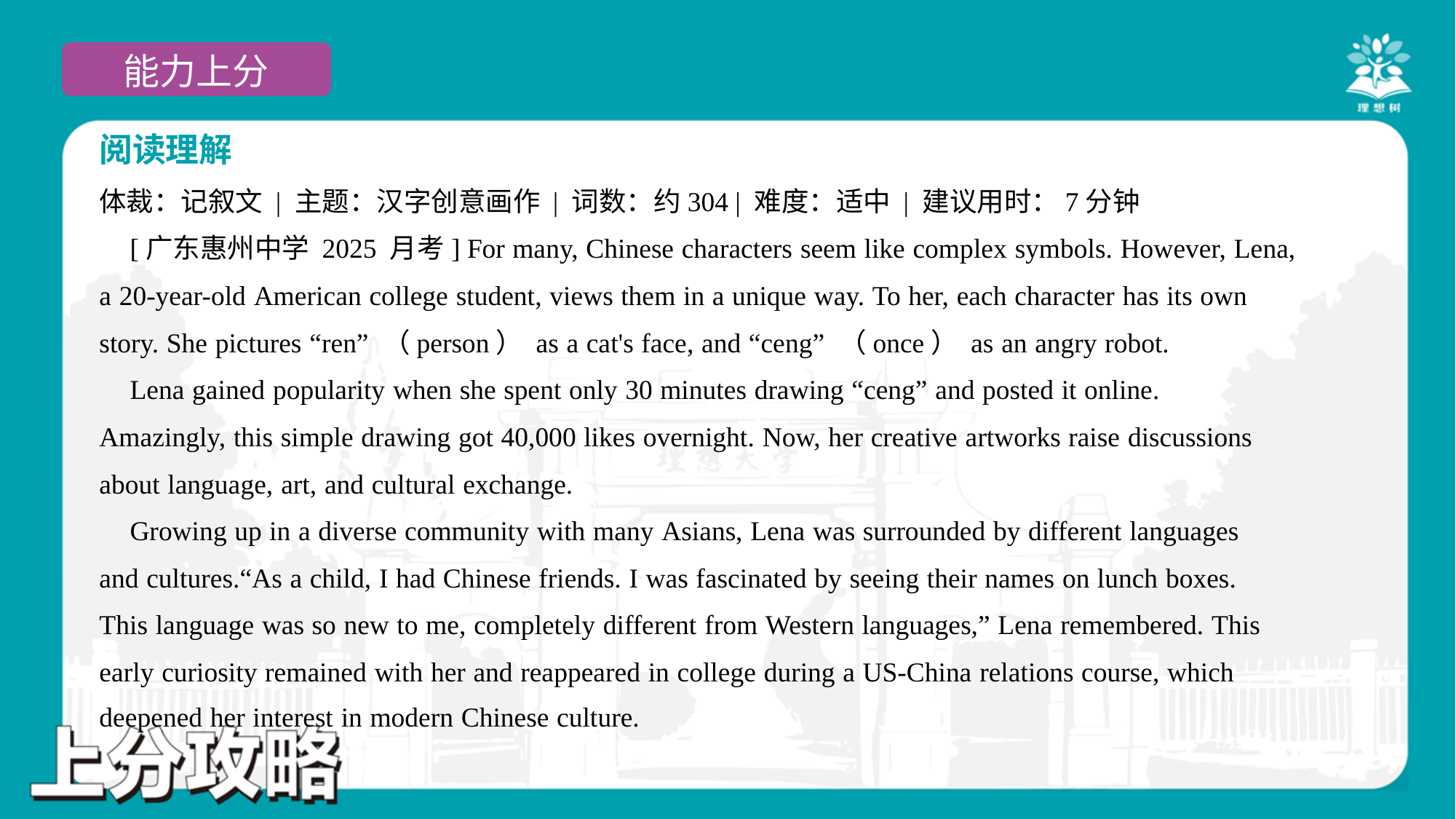

阅读理解
体裁：记叙文 | 主题：汉字创意画作 | 词数：约304 | 难度：适中 | 建议用时：7分钟
    [广东惠州中学 2025 月考] For many, Chinese characters seem like complex symbols. However, Lena,
a 20-year-old American college student, views them in a unique way. To her, each character has its own
story. She pictures “ren” （person） as a cat's face, and “ceng” （once） as an angry robot.
    Lena gained popularity when she spent only 30 minutes drawing “ceng” and posted it online.
Amazingly, this simple drawing got 40,000 likes overnight. Now, her creative artworks raise discussions
about language, art, and cultural exchange.
    Growing up in a diverse community with many Asians, Lena was surrounded by different languages
and cultures.“As a child, I had Chinese friends. I was fascinated by seeing their names on lunch boxes.
This language was so new to me, completely different from Western languages,” Lena remembered. This
early curiosity remained with her and reappeared in college during a US-China relations course, which
deepened her interest in modern Chinese culture.#4